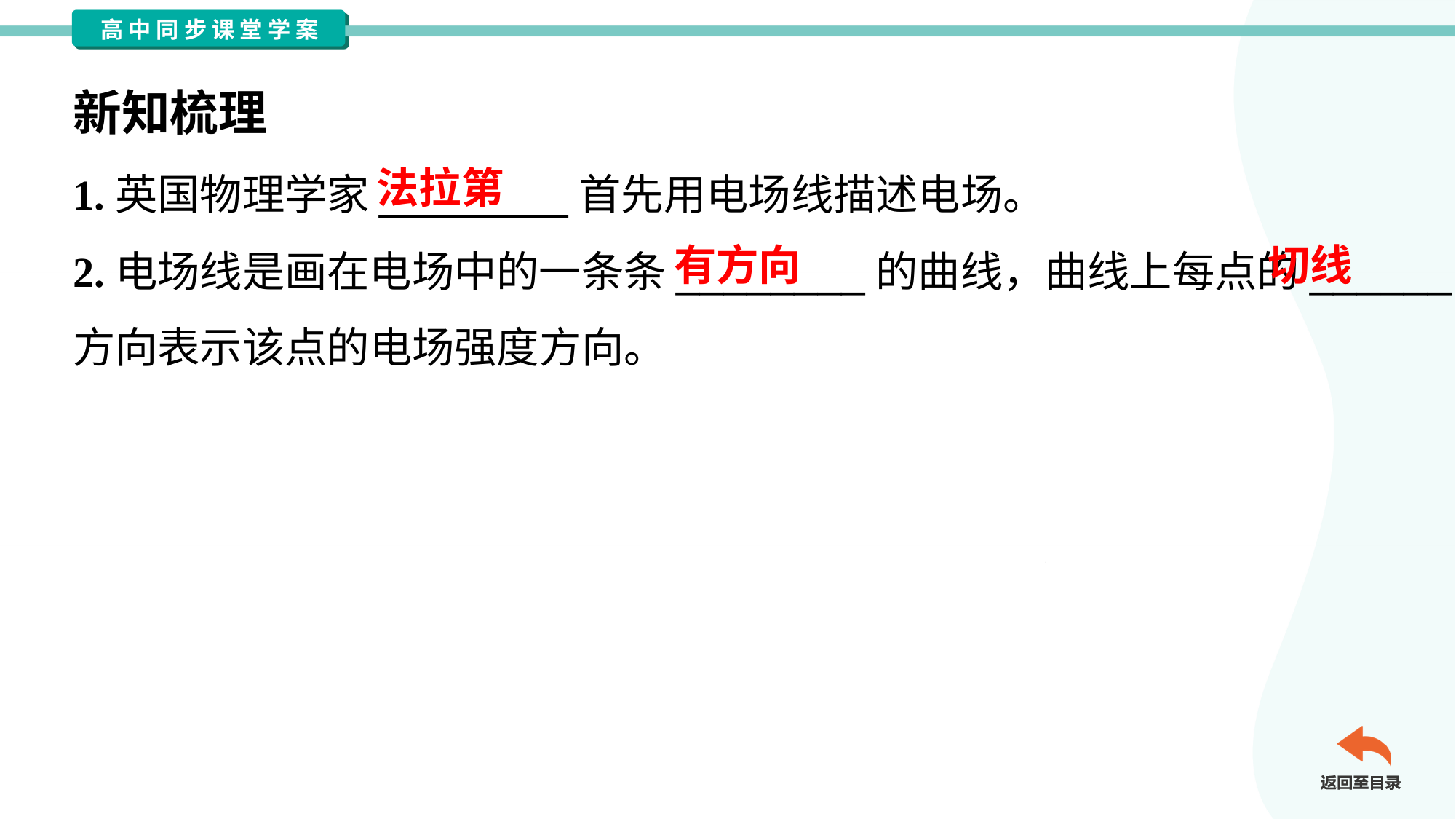

新知梳理
法拉第
1.英国物理学家________首先用电场线描述电场。
2.电场线是画在电场中的一条条________的曲线，曲线上每点的______
方向表示该点的电场强度方向。
有方向
切线